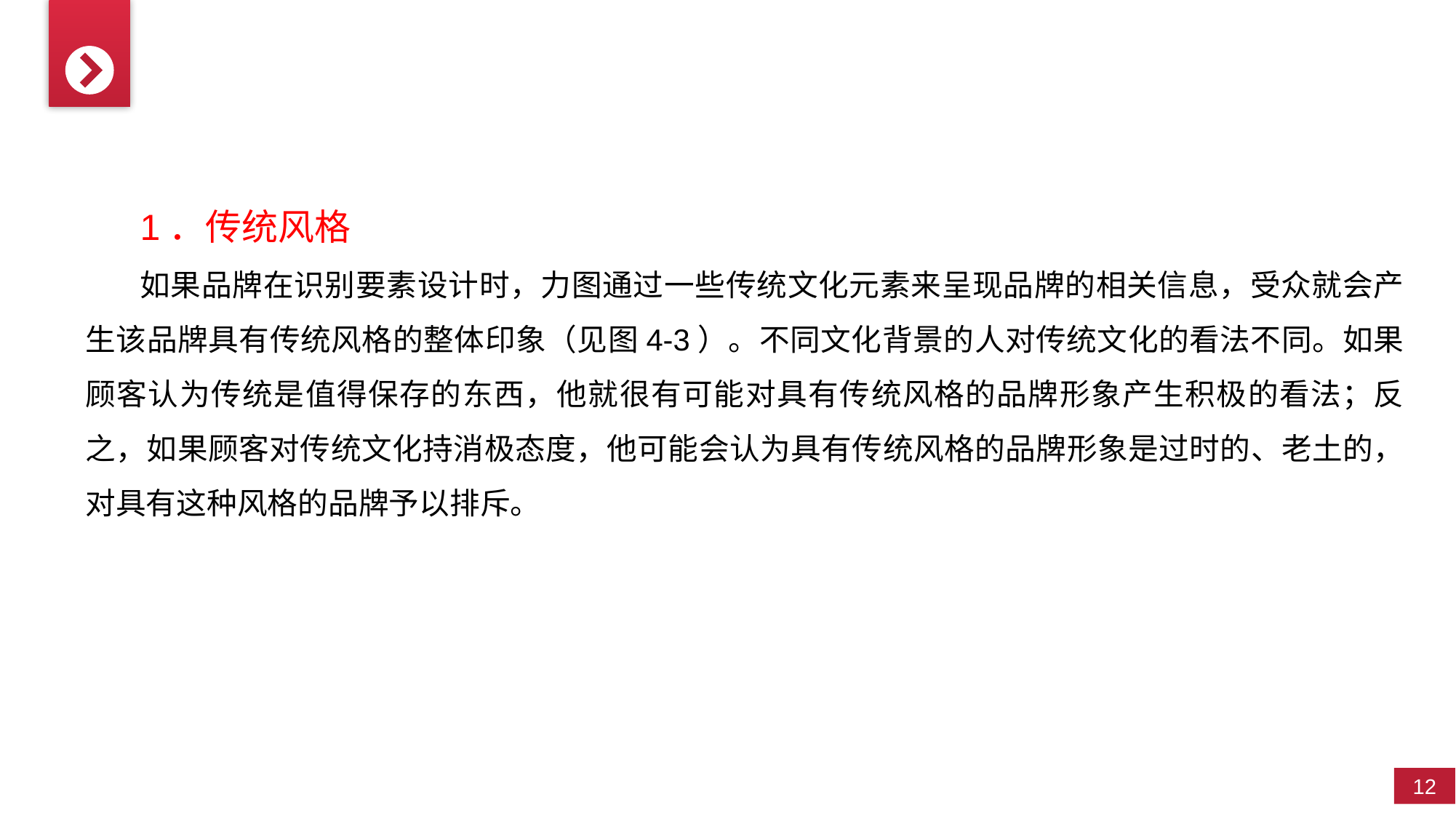

1．传统风格
如果品牌在识别要素设计时，力图通过一些传统文化元素来呈现品牌的相关信息，受众就会产生该品牌具有传统风格的整体印象（见图4-3）。不同文化背景的人对传统文化的看法不同。如果顾客认为传统是值得保存的东西，他就很有可能对具有传统风格的品牌形象产生积极的看法；反之，如果顾客对传统文化持消极态度，他可能会认为具有传统风格的品牌形象是过时的、老土的，对具有这种风格的品牌予以排斥。